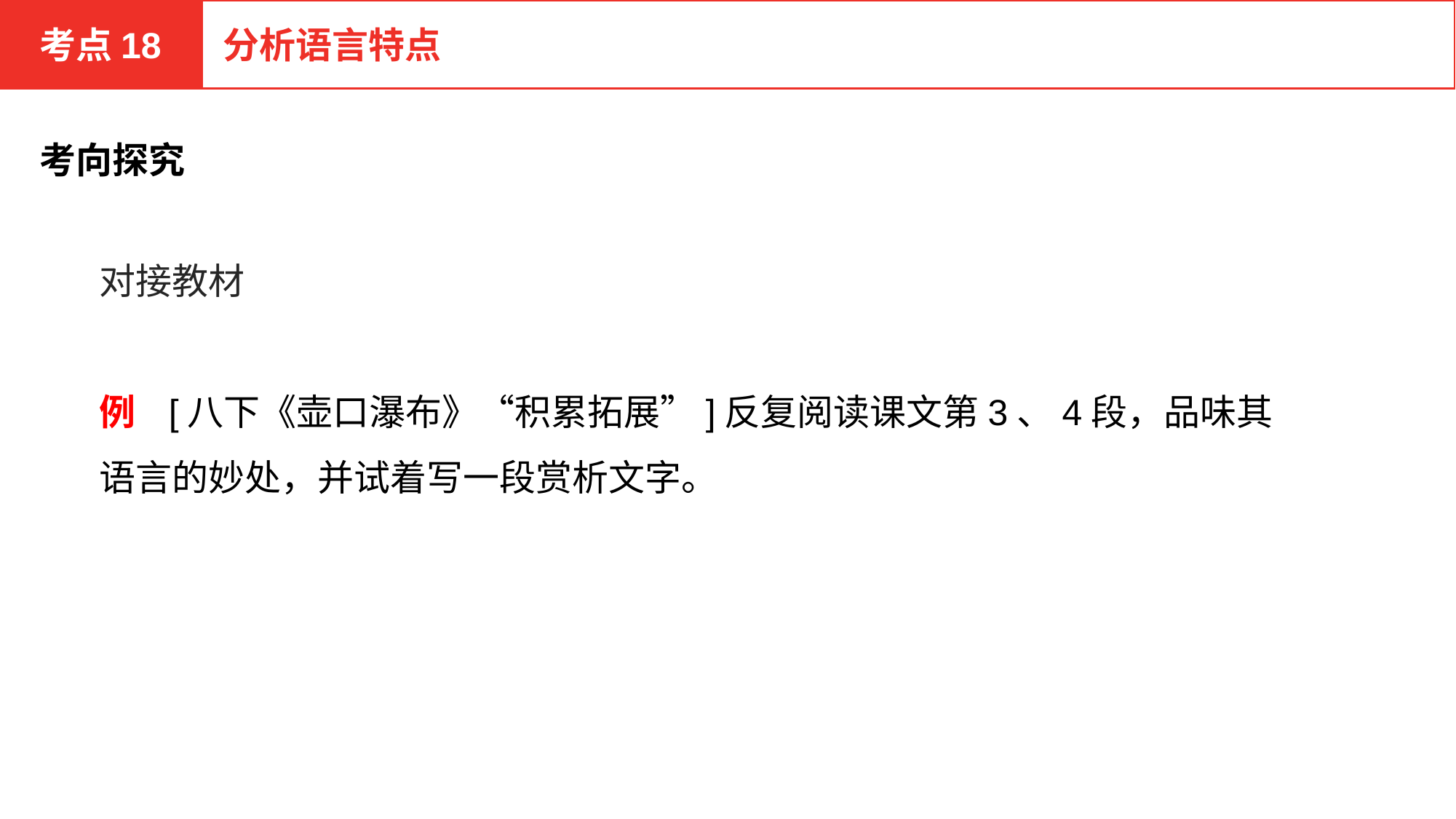

考点18
分析语言特点
考向探究

对接教材

例   [八下《壶口瀑布》“积累拓展”]反复阅读课文第3、4段，品味其语言的妙处，并试着写一段赏析文字。